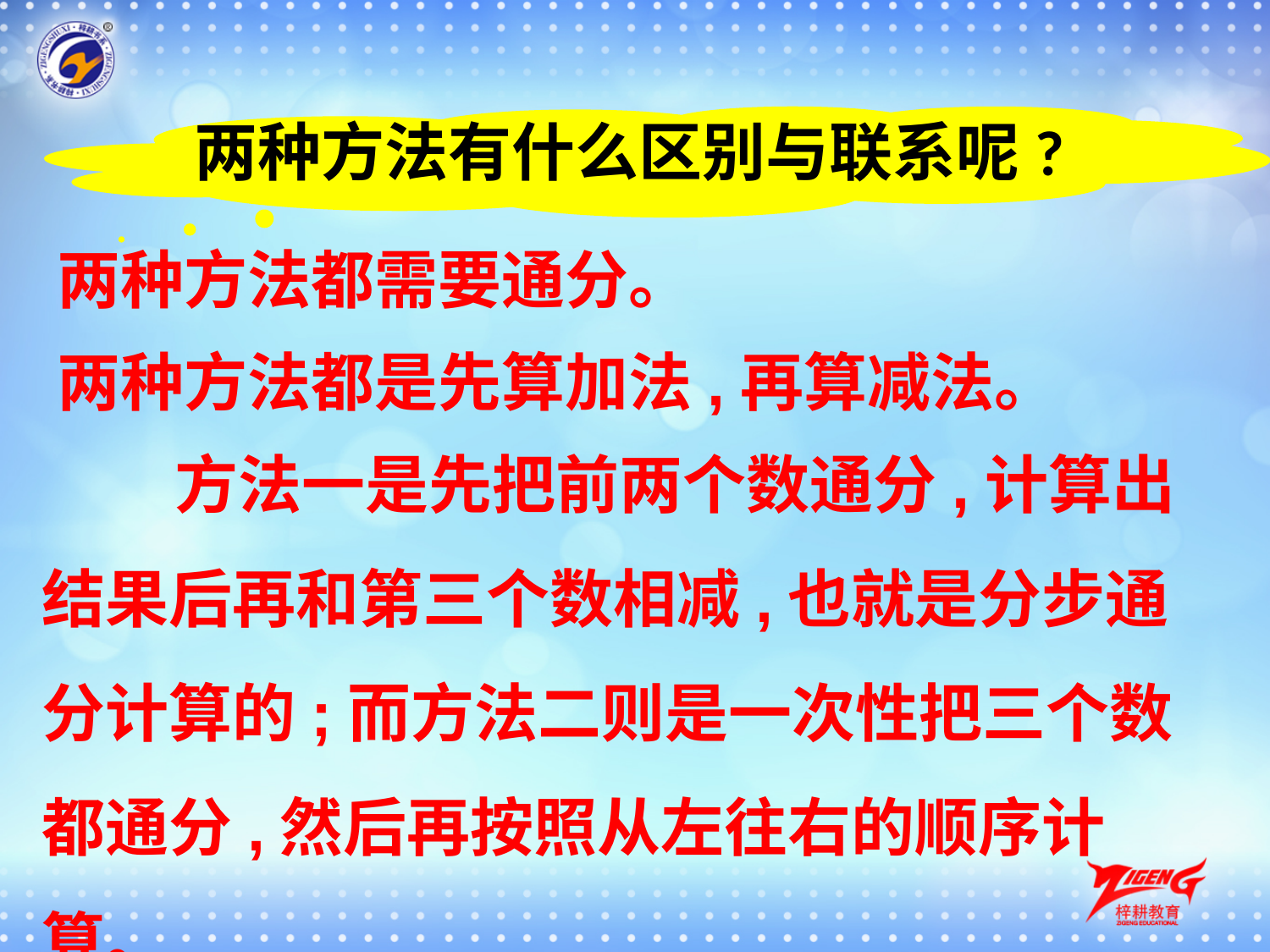

两种方法有什么区别与联系呢?
两种方法都需要通分。
两种方法都是先算加法,再算减法。
      方法一是先把前两个数通分,计算出结果后再和第三个数相减,也就是分步通分计算的;而方法二则是一次性把三个数都通分,然后再按照从左往右的顺序计算。